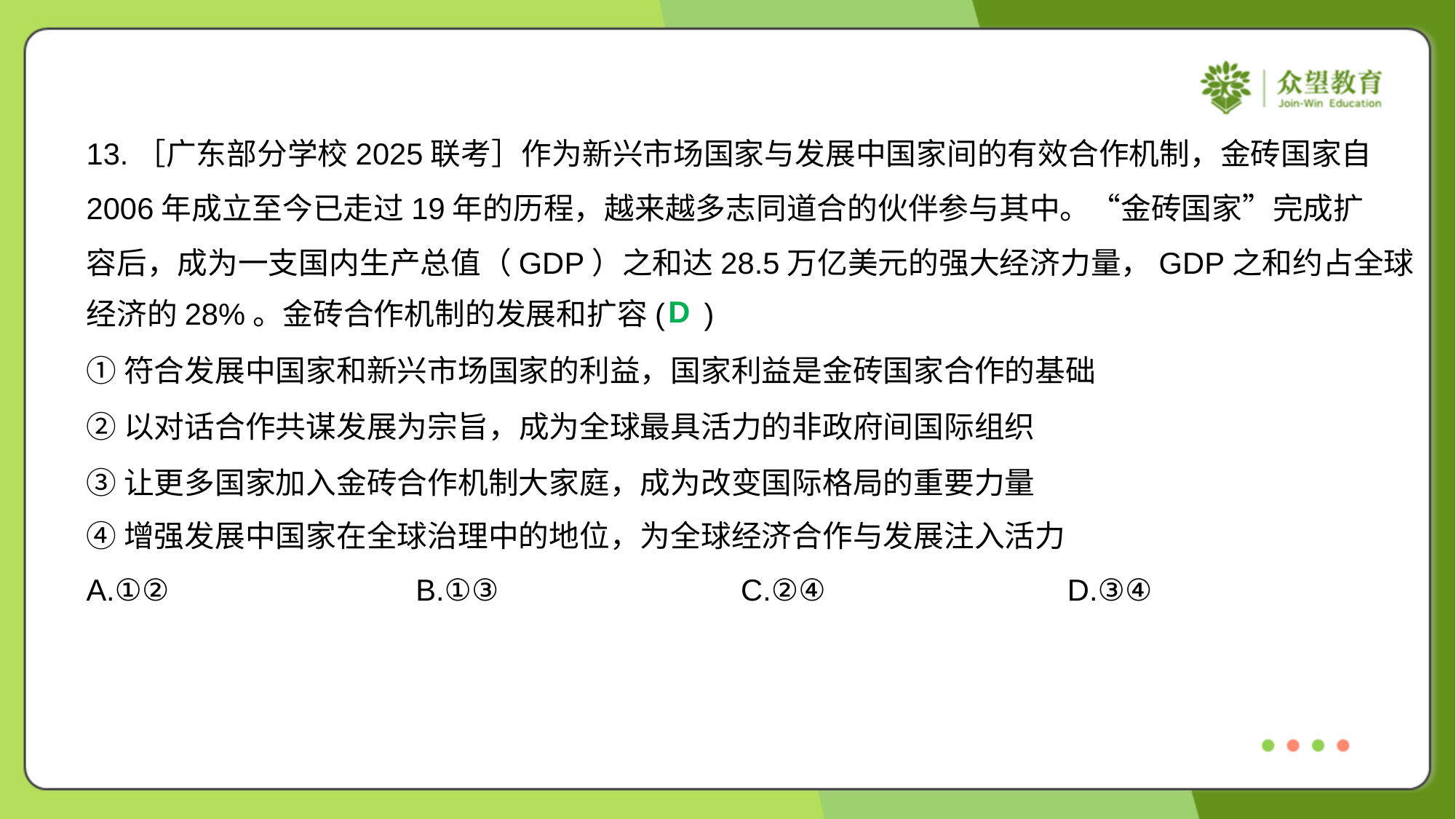

13.［广东部分学校2025联考］作为新兴市场国家与发展中国家间的有效合作机制，金砖国家自
2006年成立至今已走过19年的历程，越来越多志同道合的伙伴参与其中。“金砖国家”完成扩
容后，成为一支国内生产总值（GDP）之和达28.5万亿美元的强大经济力量，GDP之和约占全球
经济的28%。金砖合作机制的发展和扩容(     )
D
①符合发展中国家和新兴市场国家的利益，国家利益是金砖国家合作的基础
②以对话合作共谋发展为宗旨，成为全球最具活力的非政府间国际组织
③让更多国家加入金砖合作机制大家庭，成为改变国际格局的重要力量
④增强发展中国家在全球治理中的地位，为全球经济合作与发展注入活力
A.①②	B.①③	C.②④	D.③④